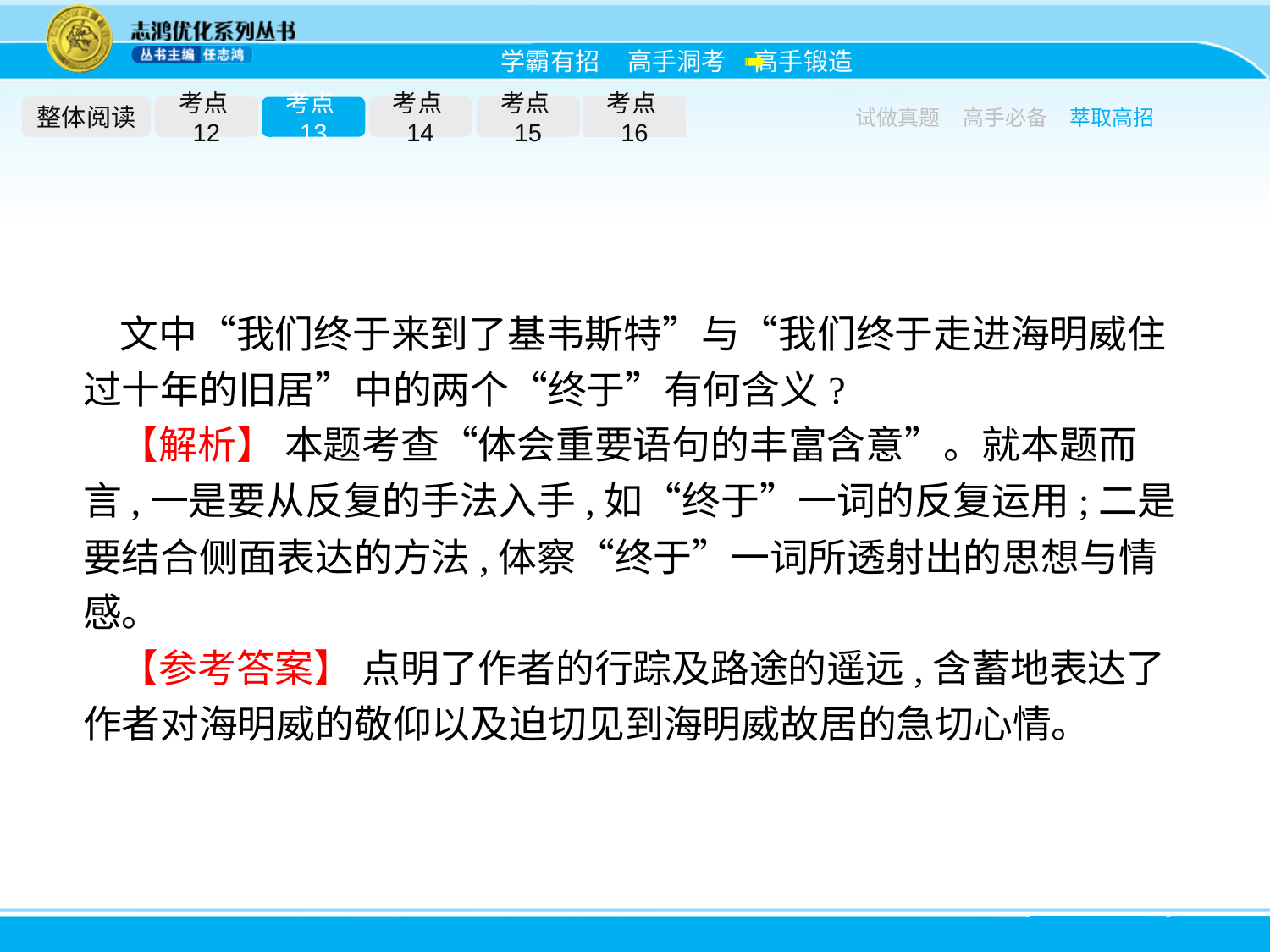

整体阅读
考点12
考点13
考点14
考点15
考点16
试做真题
高手必备
萃取高招
文中“我们终于来到了基韦斯特”与“我们终于走进海明威住过十年的旧居”中的两个“终于”有何含义?
【解析】 本题考查“体会重要语句的丰富含意”。就本题而言,一是要从反复的手法入手,如“终于”一词的反复运用;二是要结合侧面表达的方法,体察“终于”一词所透射出的思想与情感。
【参考答案】 点明了作者的行踪及路途的遥远,含蓄地表达了作者对海明威的敬仰以及迫切见到海明威故居的急切心情。